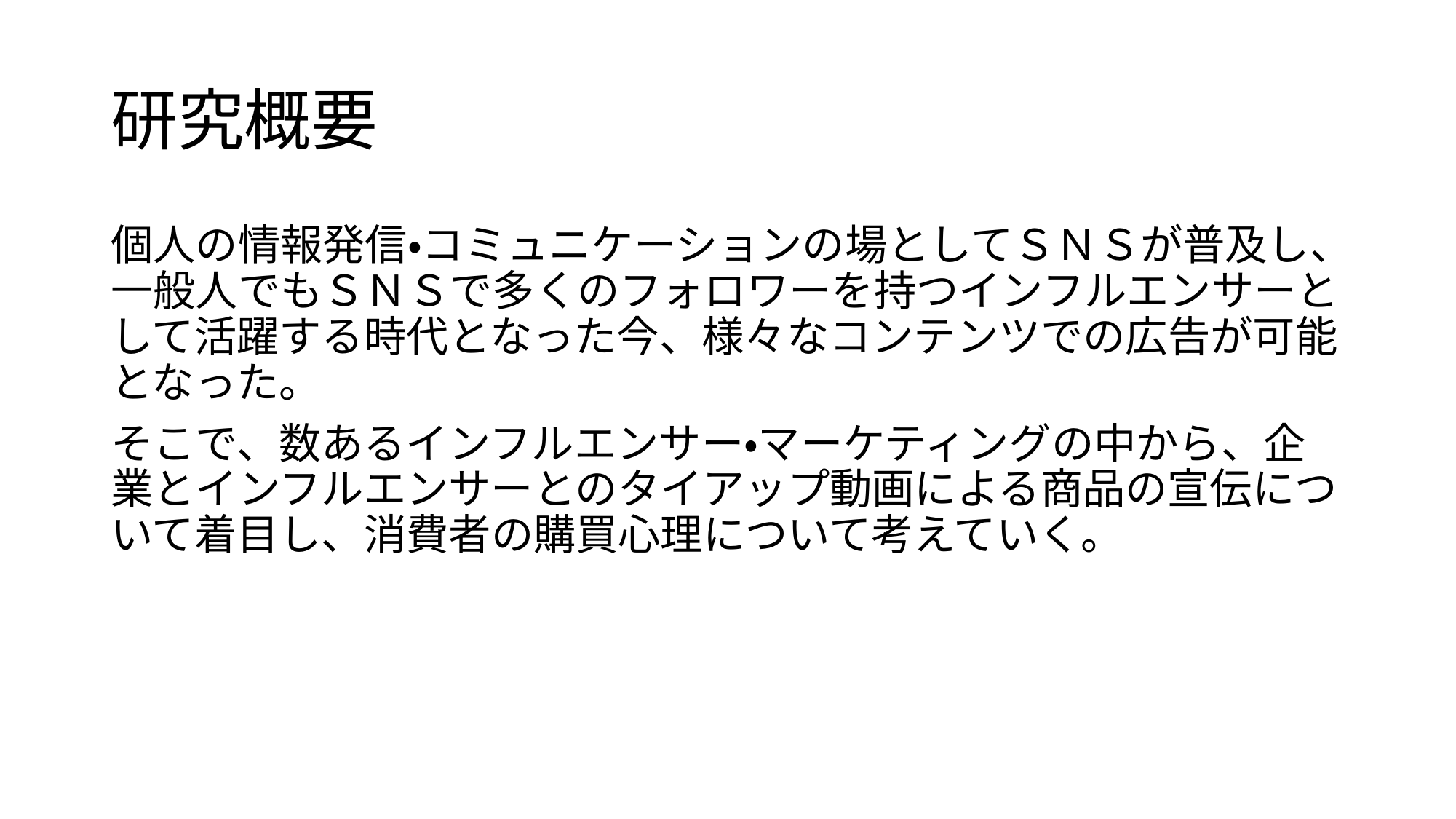

# 研究概要
個人の情報発信・コミュニケーションの場としてＳＮＳが普及し、一般人でもＳＮＳで多くのフォロワーを持つインフルエンサーとして活躍する時代となった今、様々なコンテンツでの広告が可能となった。
そこで、数あるインフルエンサー・マーケティングの中から、企業とインフルエンサーとのタイアップ動画による商品の宣伝について着目し、消費者の購買心理について考えていく。